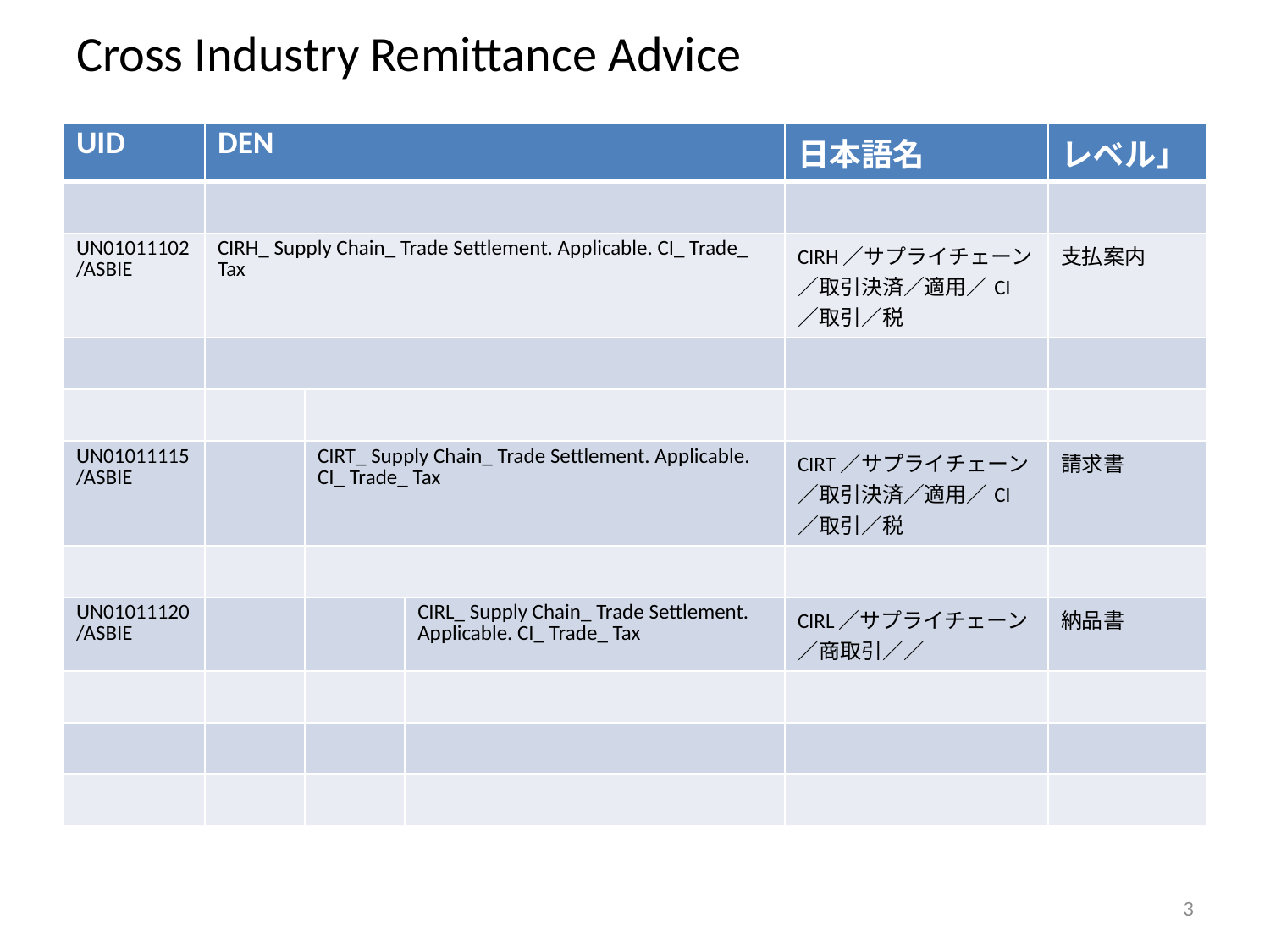

# Cross Industry Remittance Advice
| UID | DEN |  |  |  | 日本語名 | レベル」 |
| --- | --- | --- | --- | --- | --- | --- |
|  |  |  |  |  |  |  |
| UN01011102 /ASBIE | CIRH\_ Supply Chain\_ Trade Settlement. Applicable. CI\_ Trade\_ Tax |  |  |  | CIRH／サプライチェーン／取引決済／適用／CI／取引／税 | 支払案内 |
|  |  |  |  |  |  |  |
|  |  |  |  |  |  |  |
| UN01011115 /ASBIE |  | CIRT\_ Supply Chain\_ Trade Settlement. Applicable. CI\_ Trade\_ Tax |  |  | CIRT／サプライチェーン／取引決済／適用／CI／取引／税 | 請求書 |
|  |  |  |  |  |  |  |
| UN01011120 /ASBIE |  |  | CIRL\_ Supply Chain\_ Trade Settlement. Applicable. CI\_ Trade\_ Tax |  | CIRL／サプライチェーン／商取引／／ | 納品書 |
|  |  |  |  |  |  |  |
|  |  |  |  |  |  |  |
|  |  |  |  |  |  |  |
3